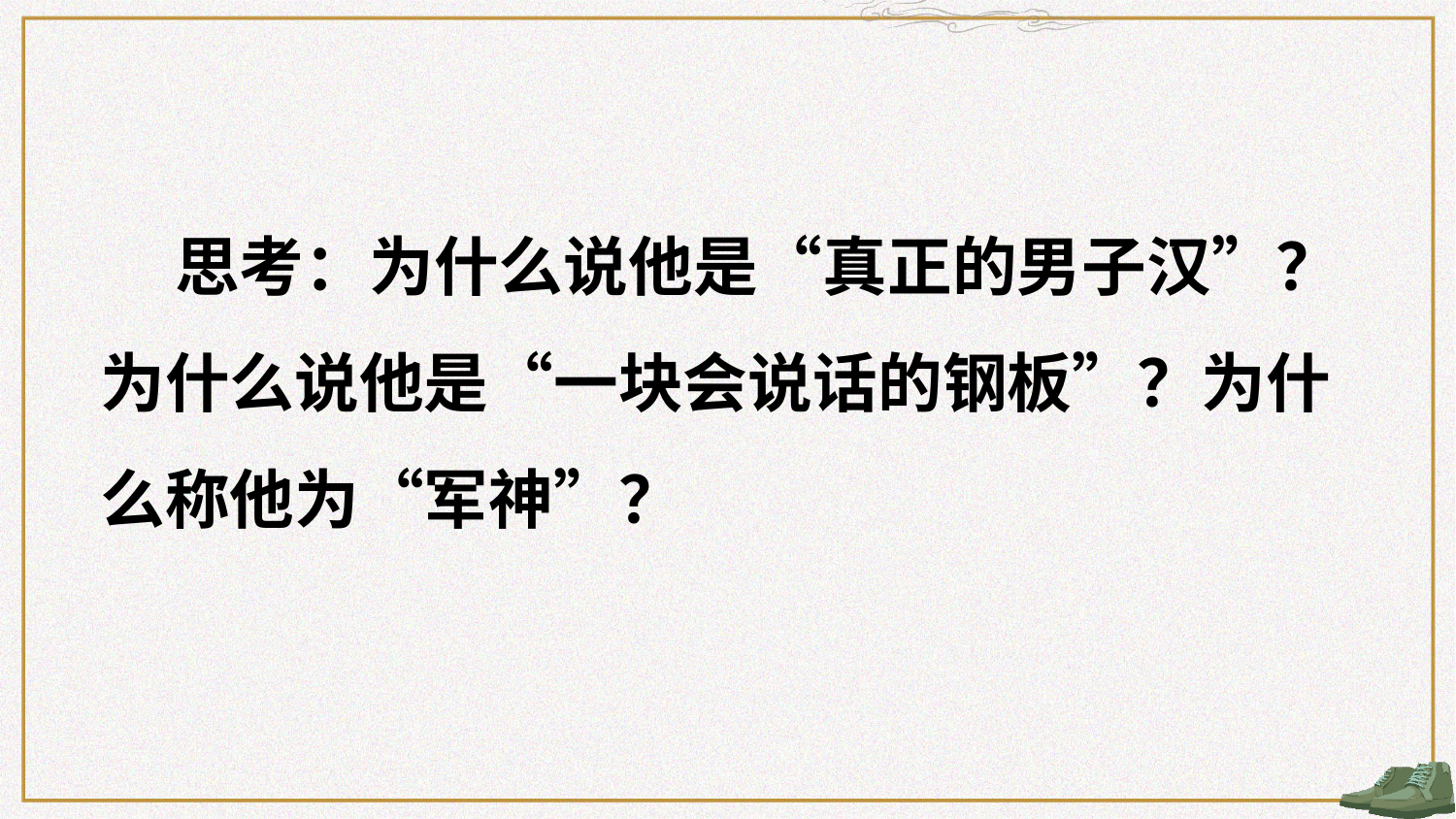

思考：为什么说他是“真正的男子汉”？为什么说他是“一块会说话的钢板”？为什么称他为“军神”？